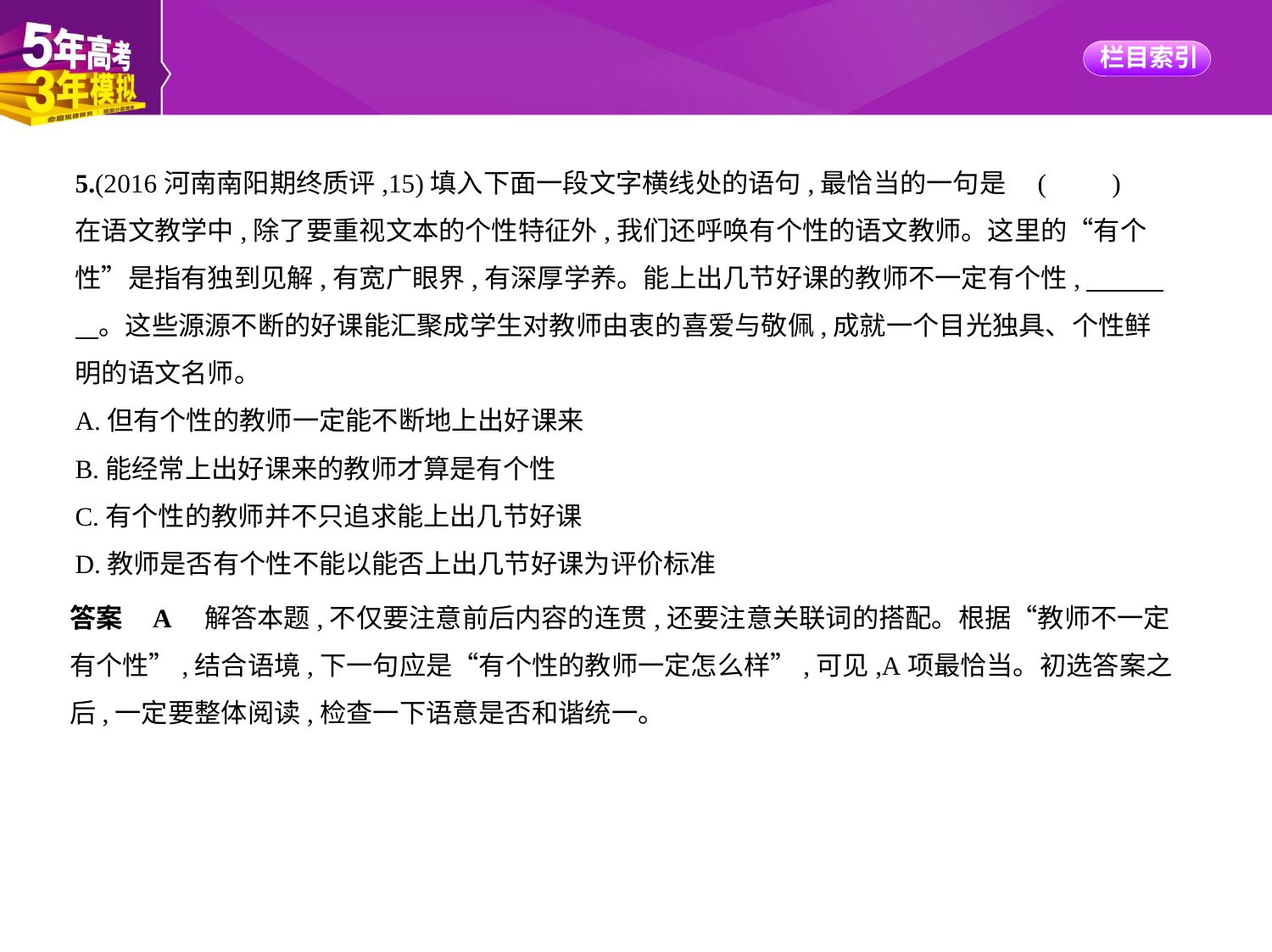

5.(2016河南南阳期终质评,15)填入下面一段文字横线处的语句,最恰当的一句是 (　　)
在语文教学中,除了要重视文本的个性特征外,我们还呼唤有个性的语文教师。这里的“有个
性”是指有独到见解,有宽广眼界,有深厚学养。能上出几节好课的教师不一定有个性,　　    
    。这些源源不断的好课能汇聚成学生对教师由衷的喜爱与敬佩,成就一个目光独具、个性鲜
明的语文名师。
A.但有个性的教师一定能不断地上出好课来
B.能经常上出好课来的教师才算是有个性
C.有个性的教师并不只追求能上出几节好课
D.教师是否有个性不能以能否上出几节好课为评价标准
答案    A　解答本题,不仅要注意前后内容的连贯,还要注意关联词的搭配。根据“教师不一定
有个性”,结合语境,下一句应是“有个性的教师一定怎么样”,可见,A项最恰当。初选答案之
后,一定要整体阅读,检查一下语意是否和谐统一。